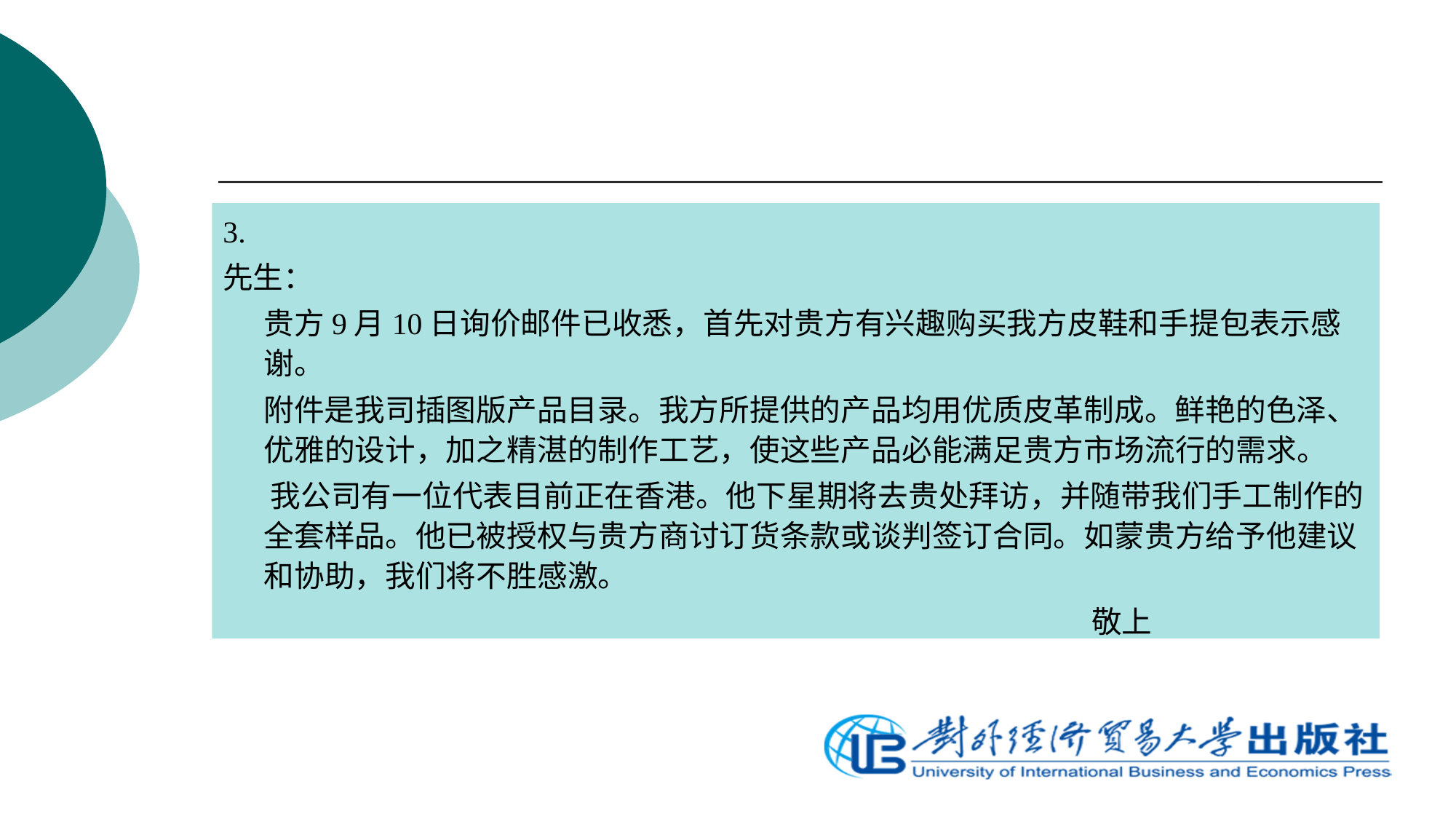

3.
先生：
     贵方9月10日询价邮件已收悉，首先对贵方有兴趣购买我方皮鞋和手提包表示感谢。
     附件是我司插图版产品目录。我方所提供的产品均用优质皮革制成。鲜艳的色泽、优雅的设计，加之精湛的制作工艺，使这些产品必能满足贵方市场流行的需求。
      我公司有一位代表目前正在香港。他下星期将去贵处拜访，并随带我们手工制作的全套样品。他已被授权与贵方商讨订货条款或谈判签订合同。如蒙贵方给予他建议和协助，我们将不胜感激。
                                                                                                                                敬上